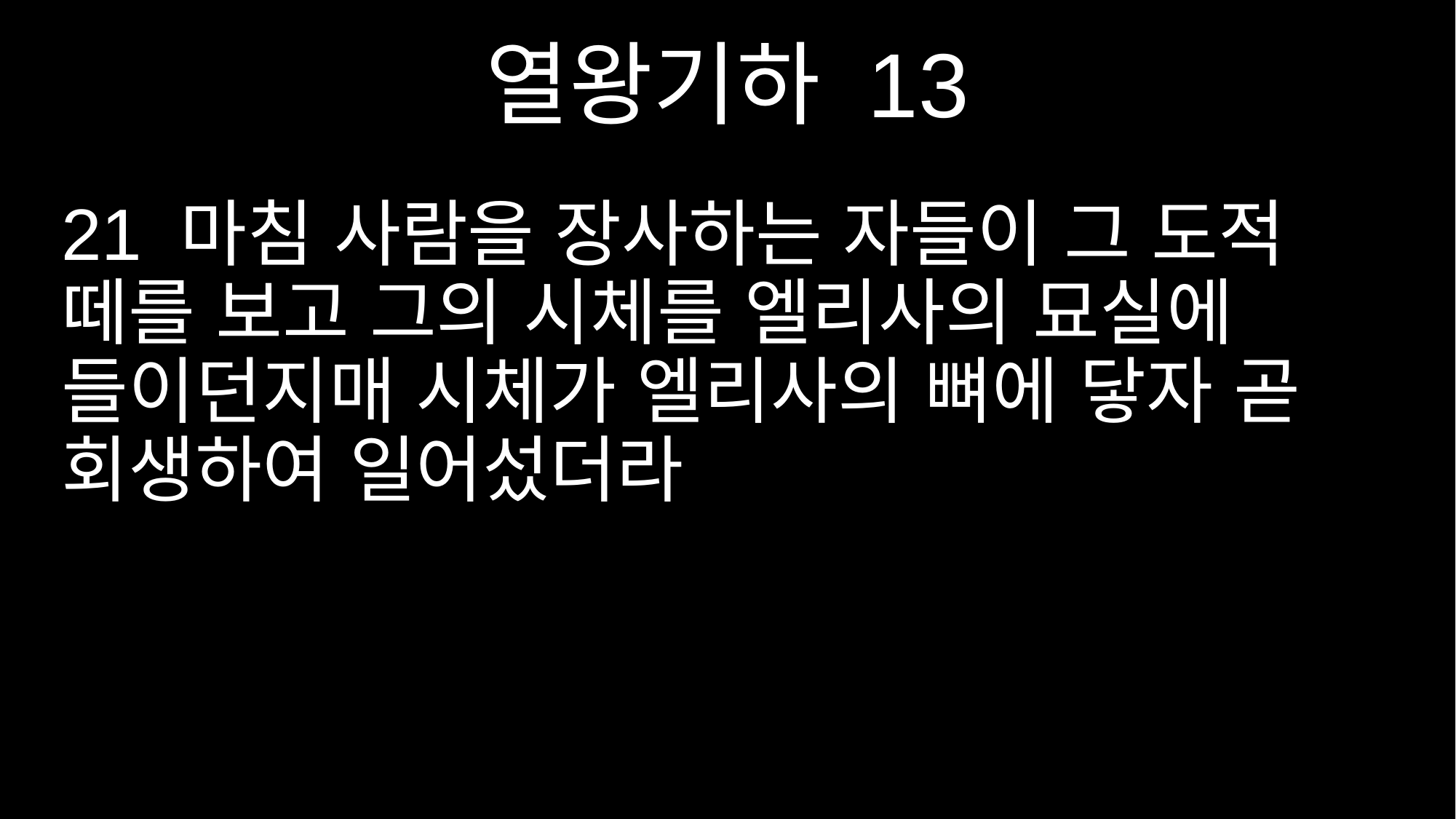

열왕기하 13
21 마침 사람을 장사하는 자들이 그 도적 떼를 보고 그의 시체를 엘리사의 묘실에 들이던지매 시체가 엘리사의 뼈에 닿자 곧 회생하여 일어섰더라